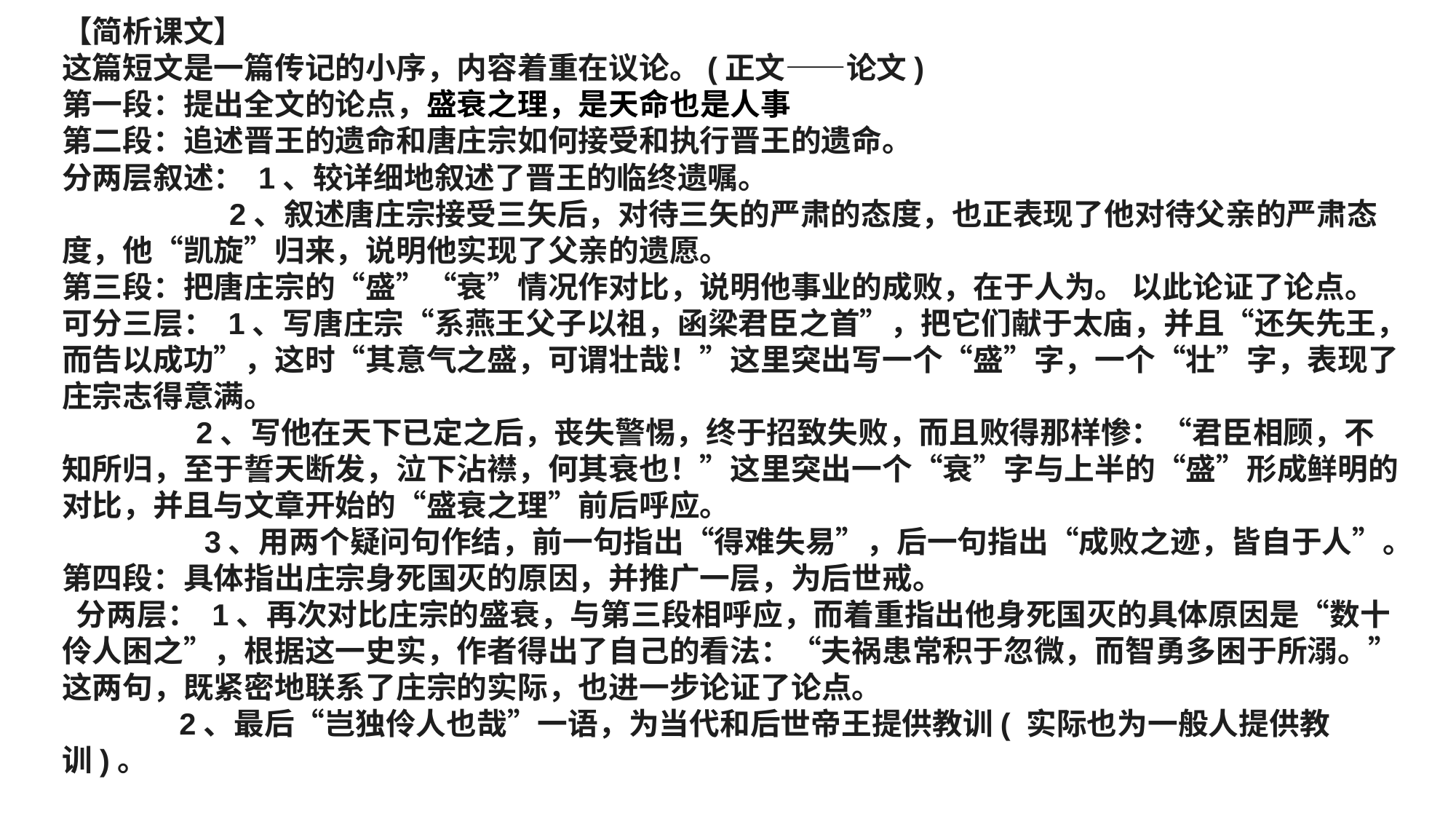

【简析课文】
这篇短文是一篇传记的小序，内容着重在议论。(正文——论文)
第一段：提出全文的论点，盛衰之理，是天命也是人事
第二段：追述晋王的遗命和唐庄宗如何接受和执行晋王的遗命。
分两层叙述： 1、较详细地叙述了晋王的临终遗嘱。
                    2、叙述唐庄宗接受三矢后，对待三矢的严肃的态度，也正表现了他对待父亲的严肃态度，他“凯旋”归来，说明他实现了父亲的遗愿。
第三段：把唐庄宗的“盛”“衰”情况作对比，说明他事业的成败，在于人为。 以此论证了论点。
可分三层： 1、写唐庄宗“系燕王父子以祖，函梁君臣之首”，把它们献于太庙，并且“还矢先王，而告以成功”，这时“其意气之盛，可谓壮哉！”这里突出写一个“盛”字，一个“壮”字，表现了庄宗志得意满。
                2、写他在天下已定之后，丧失警惕，终于招致失败，而且败得那样惨：“君臣相顾，不知所归，至于誓天断发，泣下沾襟，何其衰也！”这里突出一个“衰”字与上半的“盛”形成鲜明的对比，并且与文章开始的“盛衰之理”前后呼应。
                 3、用两个疑问句作结，前一句指出“得难失易”，后一句指出“成败之迹，皆自于人”。
第四段：具体指出庄宗身死国灭的原因，并推广一层，为后世戒。
 分两层： 1、再次对比庄宗的盛衰，与第三段相呼应，而着重指出他身死国灭的具体原因是“数十伶人困之”，根据这一史实，作者得出了自己的看法：“夫祸患常积于忽微，而智勇多困于所溺。”这两句，既紧密地联系了庄宗的实际，也进一步论证了论点。
              2、最后“岂独伶人也哉”一语，为当代和后世帝王提供教训( 实际也为一般人提供教训)。